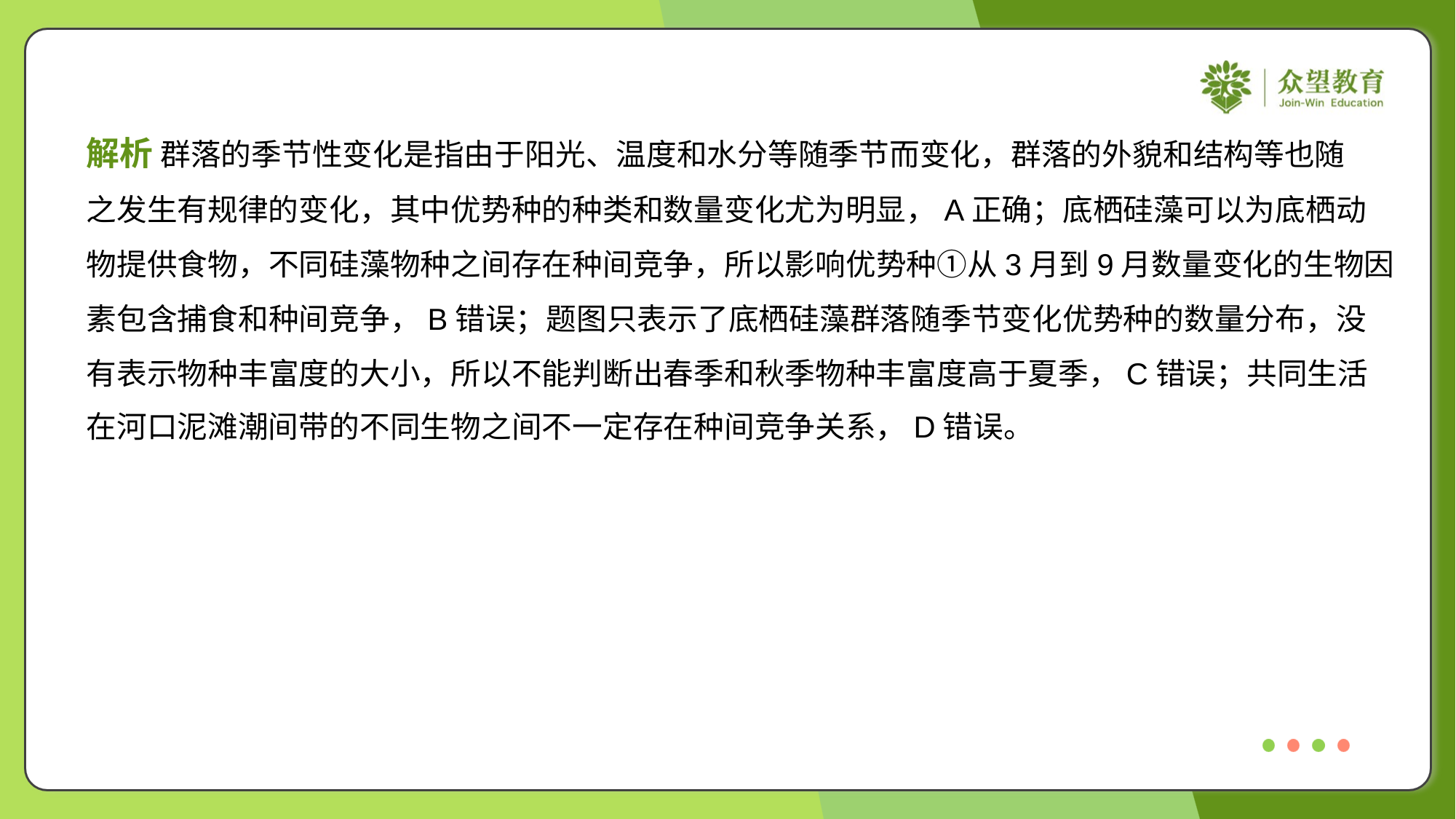

解析 群落的季节性变化是指由于阳光、温度和水分等随季节而变化，群落的外貌和结构等也随
之发生有规律的变化，其中优势种的种类和数量变化尤为明显，A正确；底栖硅藻可以为底栖动
物提供食物，不同硅藻物种之间存在种间竞争，所以影响优势种①从3月到9月数量变化的生物因
素包含捕食和种间竞争，B错误；题图只表示了底栖硅藻群落随季节变化优势种的数量分布，没
有表示物种丰富度的大小，所以不能判断出春季和秋季物种丰富度高于夏季，C错误；共同生活
在河口泥滩潮间带的不同生物之间不一定存在种间竞争关系，D错误。